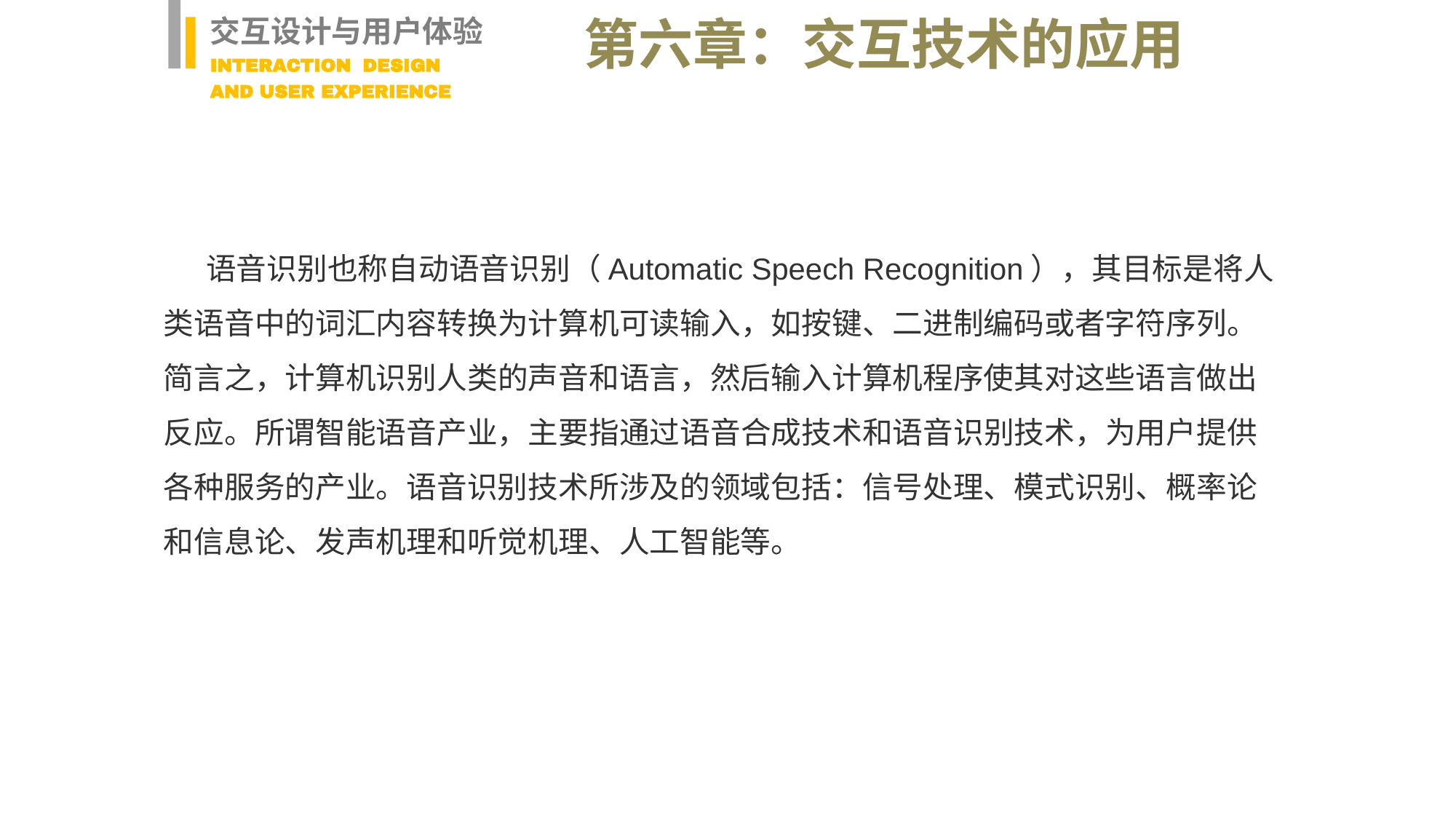

交互设计与用户体验
INTERACTION  DESIGN
AND USER EXPERIENCE
第六章：交互技术的应用

语音识别也称自动语音识别（Automatic Speech Recognition），其目标是将人类语音中的词汇内容转换为计算机可读输入，如按键、二进制编码或者字符序列。简言之，计算机识别人类的声音和语言，然后输入计算机程序使其对这些语言做出反应。所谓智能语音产业，主要指通过语音合成技术和语音识别技术，为用户提供各种服务的产业。语音识别技术所涉及的领域包括：信号处理、模式识别、概率论和信息论、发声机理和听觉机理、人工智能等。